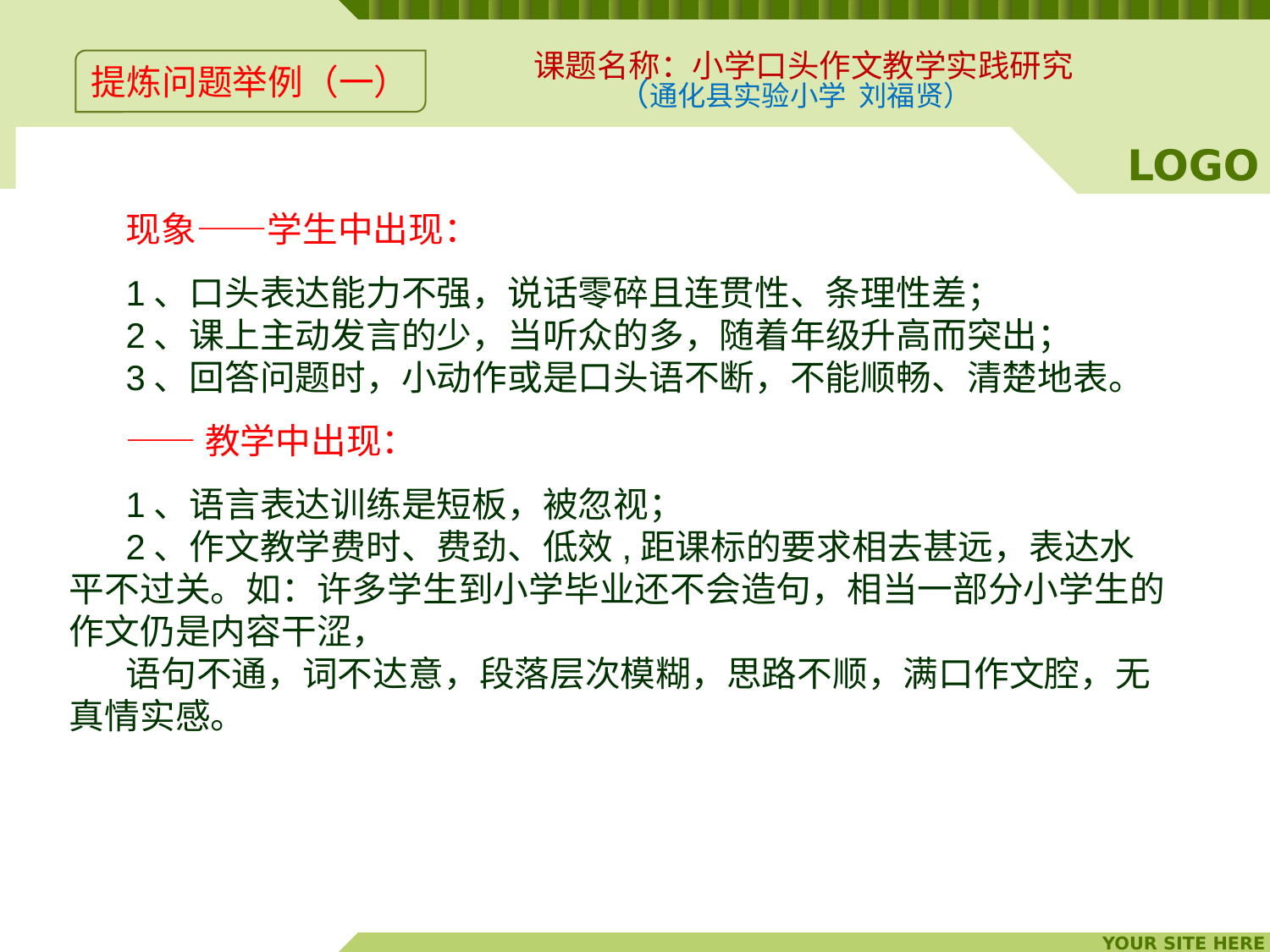

课题名称：小学口头作文教学实践研究
（通化县实验小学  刘福贤）

提炼问题举例（一）
现象——学生中出现：
1、口头表达能力不强，说话零碎且连贯性、条理性差；
2、课上主动发言的少，当听众的多，随着年级升高而突出；
3、回答问题时，小动作或是口头语不断，不能顺畅、清楚地表。
——教学中出现：
1、语言表达训练是短板，被忽视；
2、作文教学费时、费劲、低效,距课标的要求相去甚远，表达水平不过关。如：许多学生到小学毕业还不会造句，相当一部分小学生的作文仍是内容干涩，
语句不通，词不达意，段落层次模糊，思路不顺，满口作文腔，无真情实感。